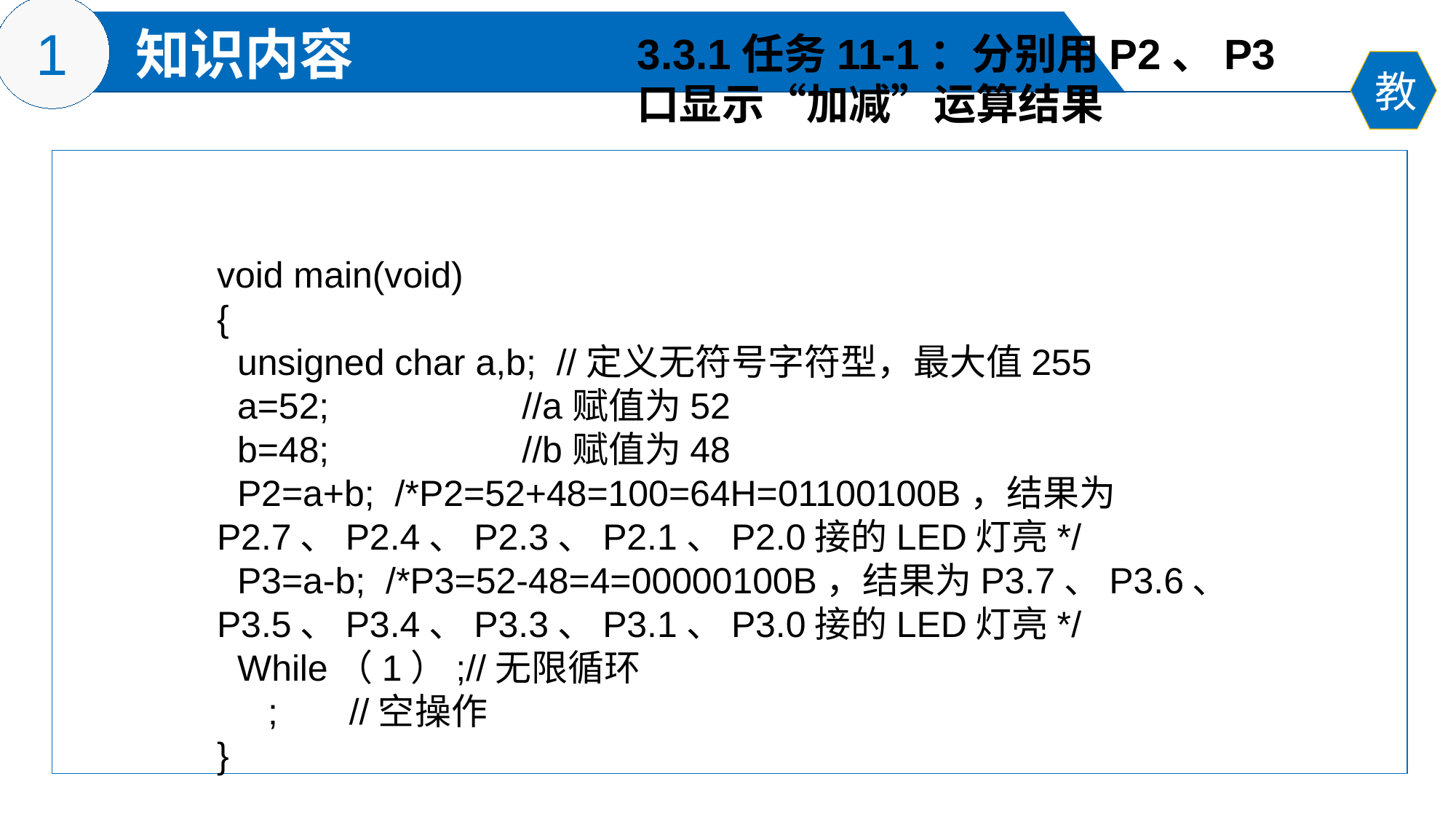

3.3.1任务11-1：分别用P2、P3
口显示“加减”运算结果
void main(void)
{
  unsigned char a,b;  //定义无符号字符型，最大值255
  a=52;                   //a赋值为52
  b=48;                   //b赋值为48
  P2=a+b;  /*P2=52+48=100=64H=01100100B，结果为P2.7、P2.4、P2.3、P2.1、P2.0接的LED灯亮*/
  P3=a-b;  /*P3=52-48=4=00000100B，结果为P3.7、P3.6、P3.5、P3.4、P3.3、P3.1、P3.0接的LED灯亮*/
  While（1）;//无限循环
     ;       //空操作
}